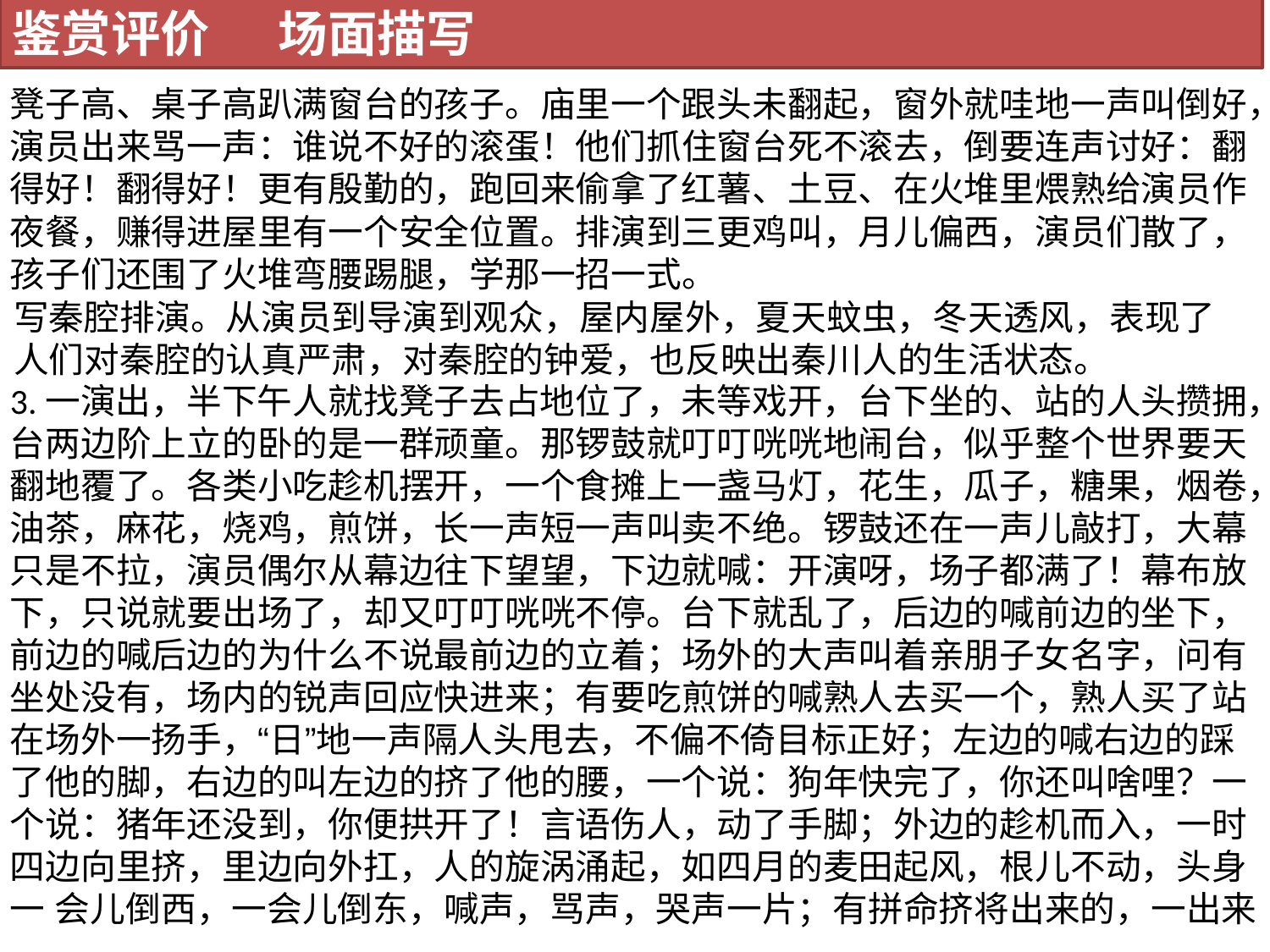

鉴赏评价     场面描写
凳子高、桌子高趴满窗台的孩子。庙里一个跟头未翻起，窗外就哇地一声叫倒好，演员出来骂一声：谁说不好的滚蛋！他们抓住窗台死不滚去，倒要连声讨好：翻得好！翻得好！更有殷勤的，跑回来偷拿了红薯、土豆、在火堆里煨熟给演员作夜餐，赚得进屋里有一个安全位置。排演到三更鸡叫，月儿偏西，演员们散了，孩子们还围了火堆弯腰踢腿，学那一招一式。

3.一演出，半下午人就找凳子去占地位了，未等戏开，台下坐的、站的人头攒拥，台两边阶上立的卧的是一群顽童。那锣鼓就叮叮咣咣地闹台，似乎整个世界要天翻地覆了。各类小吃趁机摆开，一个食摊上一盏马灯，花生，瓜子，糖果，烟卷，油茶，麻花，烧鸡，煎饼，长一声短一声叫卖不绝。锣鼓还在一声儿敲打，大幕只是不拉，演员偶尔从幕边往下望望，下边就喊：开演呀，场子都满了！幕布放下，只说就要出场了，却又叮叮咣咣不停。台下就乱了，后边的喊前边的坐下，前边的喊后边的为什么不说最前边的立着；场外的大声叫着亲朋子女名字，问有坐处没有，场内的锐声回应快进来；有要吃煎饼的喊熟人去买一个，熟人买了站在场外一扬手，“日”地一声隔人头甩去，不偏不倚目标正好；左边的喊右边的踩了他的脚，右边的叫左边的挤了他的腰，一个说：狗年快完了，你还叫啥哩？一个说：猪年还没到，你便拱开了！言语伤人，动了手脚；外边的趁机而入，一时四边向里挤，里边向外扛，人的旋涡涌起，如四月的麦田起风，根儿不动，头身一 会儿倒西，一会儿倒东，喊声，骂声，哭声一片；有拼命挤将出来的，一出来
写秦腔排演。从演员到导演到观众，屋内屋外，夏天蚊虫，冬天透风，表现了人们对秦腔的认真严肃，对秦腔的钟爱，也反映出秦川人的生活状态。